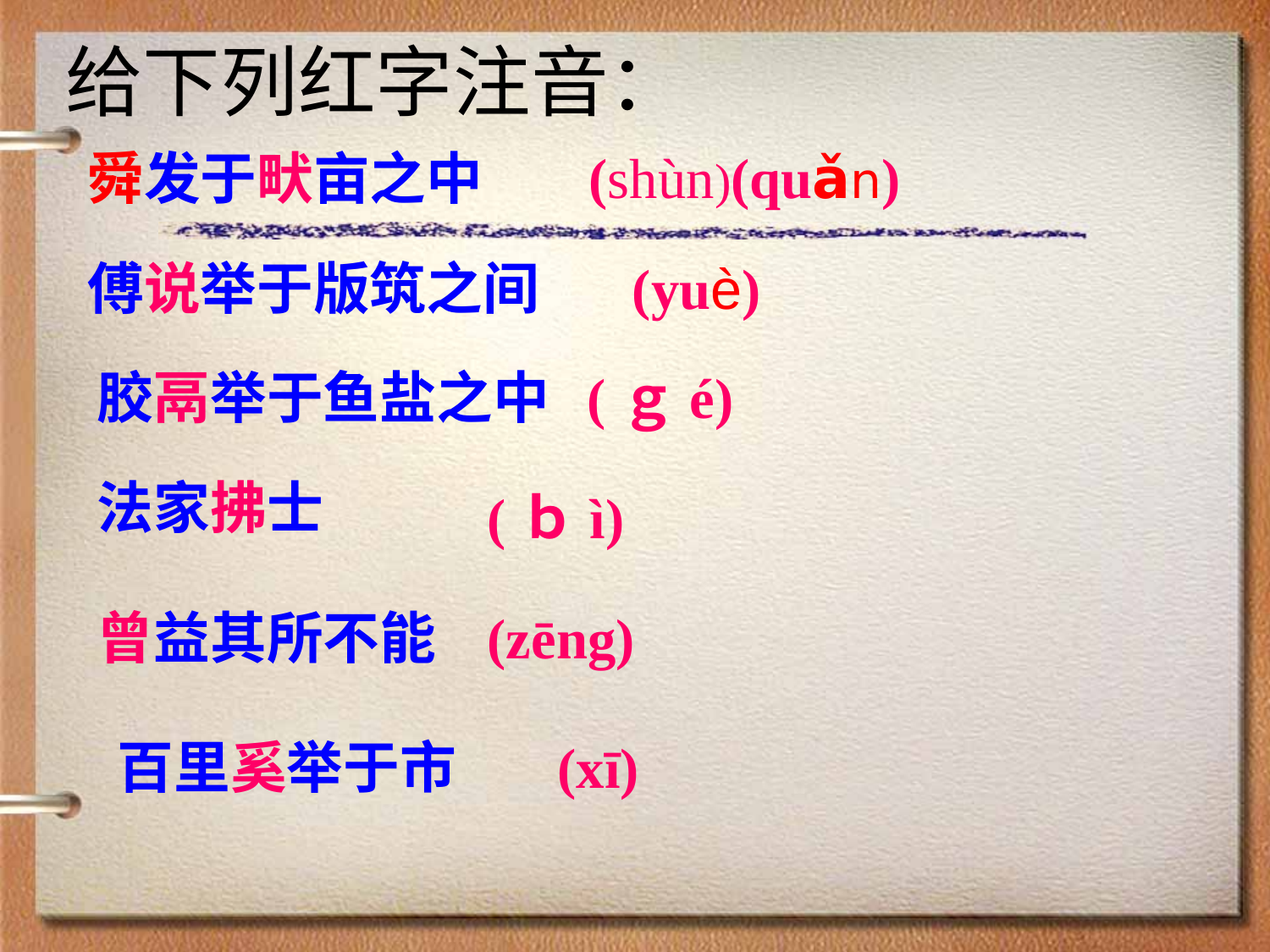

给下列红字注音：
舜发于畎亩之中
(shùn)(quǎn)
傅说举于版筑之间
(yuè)
胶鬲举于鱼盐之中
(ｇé)
法家拂士
(ｂì)
曾益其所不能
(zēng)
百里奚举于市
(xī)